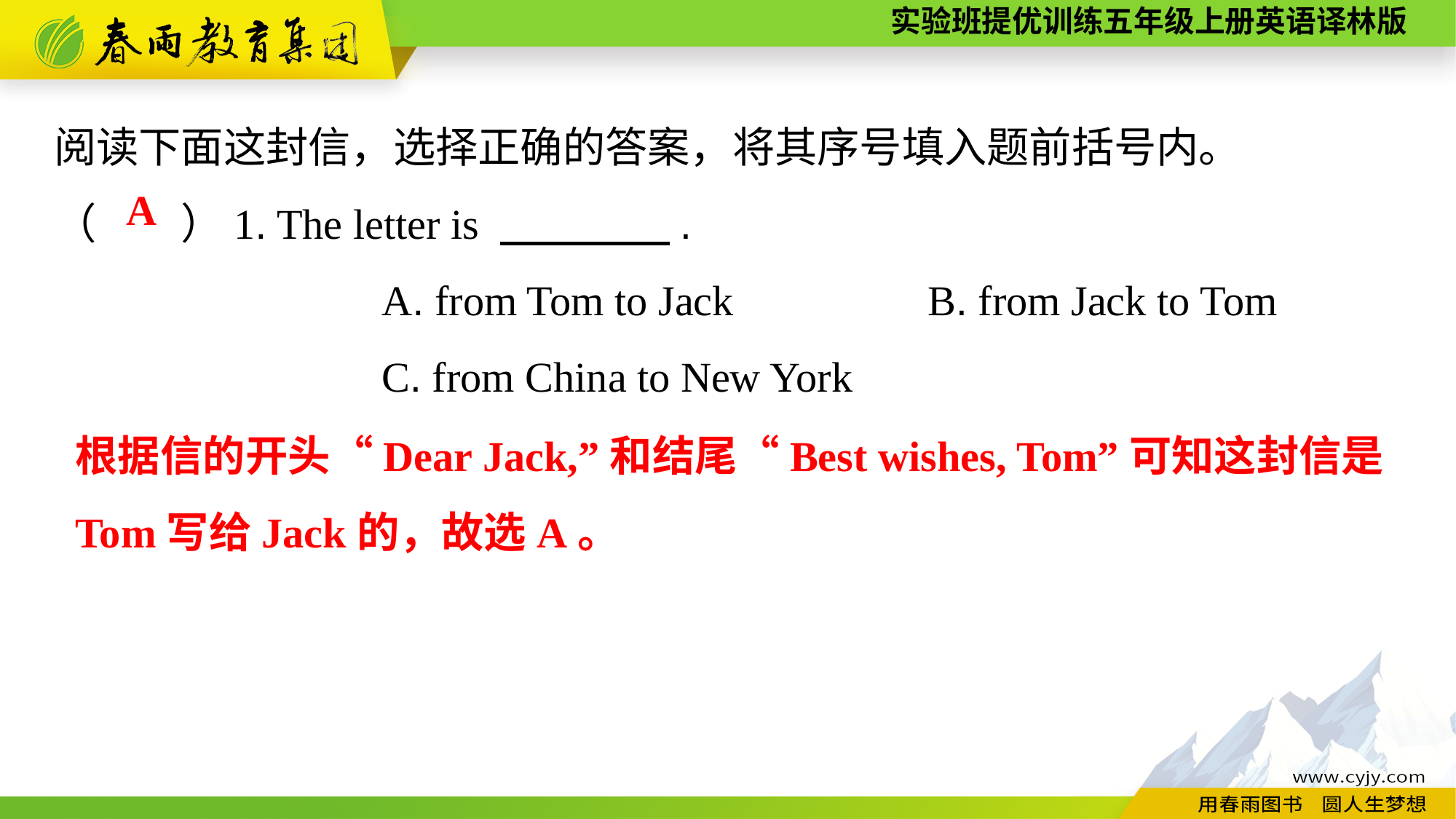

阅读下面这封信，选择正确的答案，将其序号填入题前括号内。
（　　）1. The letter is 　　　　.
			A. from Tom to Jack		B. from Jack to Tom
			C. from China to New York
A
根据信的开头“Dear Jack,”和结尾“Best wishes, Tom”可知这封信是Tom写给Jack的，故选A。